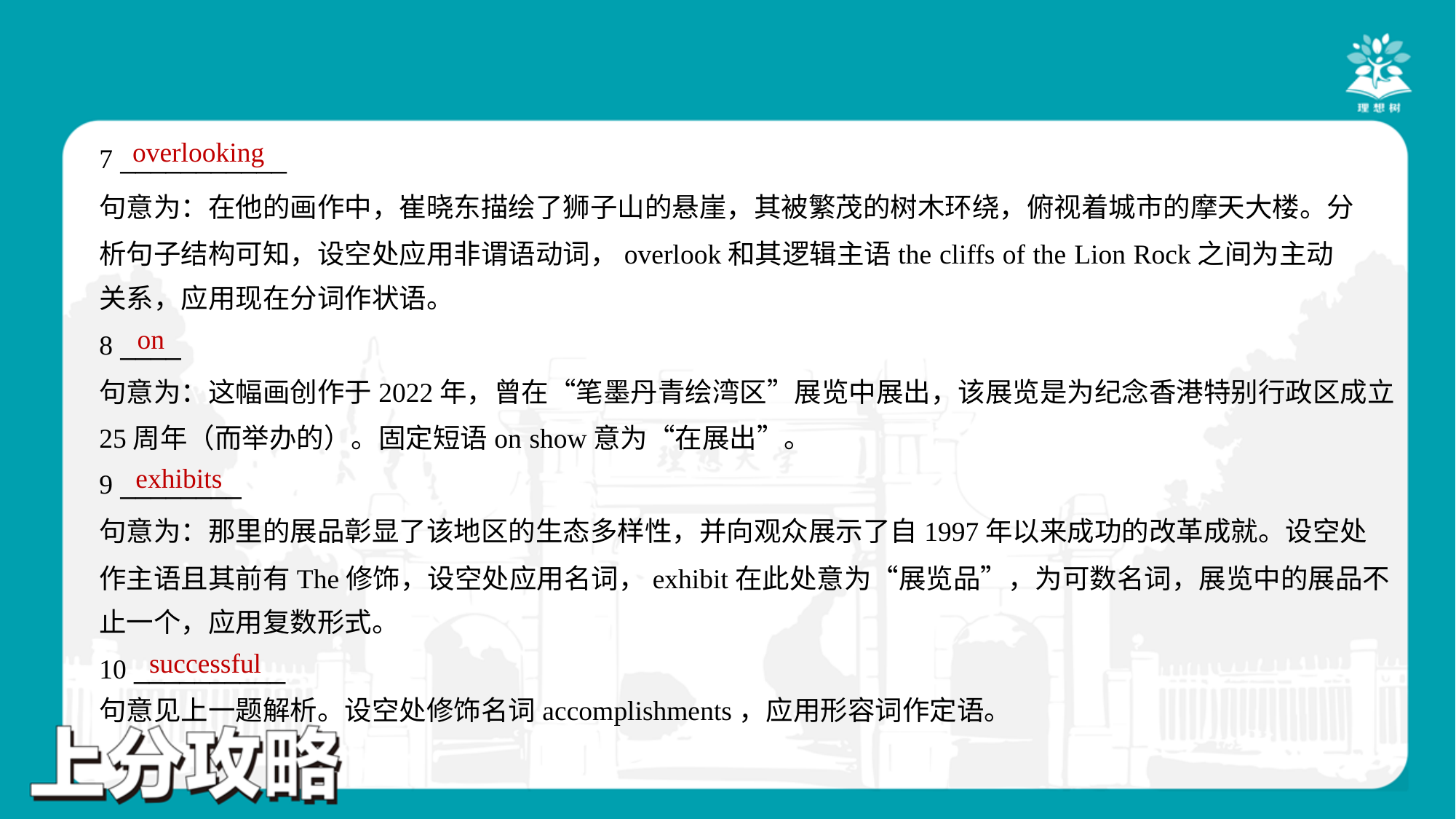

overlooking
7 ___________
句意为：在他的画作中，崔晓东描绘了狮子山的悬崖，其被繁茂的树木环绕，俯视着城市的摩天大楼。分
析句子结构可知，设空处应用非谓语动词，overlook和其逻辑主语the cliffs of the Lion Rock之间为主动
关系，应用现在分词作状语。
on
8 ____
句意为：这幅画创作于2022年，曾在“笔墨丹青绘湾区”展览中展出，该展览是为纪念香港特别行政区成立
25周年（而举办的）。固定短语on show意为“在展出”。
exhibits
9 ________
句意为：那里的展品彰显了该地区的生态多样性，并向观众展示了自1997年以来成功的改革成就。设空处
作主语且其前有The修饰，设空处应用名词，exhibit在此处意为“展览品”，为可数名词，展览中的展品不
止一个，应用复数形式。
successful
10 __________
句意见上一题解析。设空处修饰名词accomplishments，应用形容词作定语。